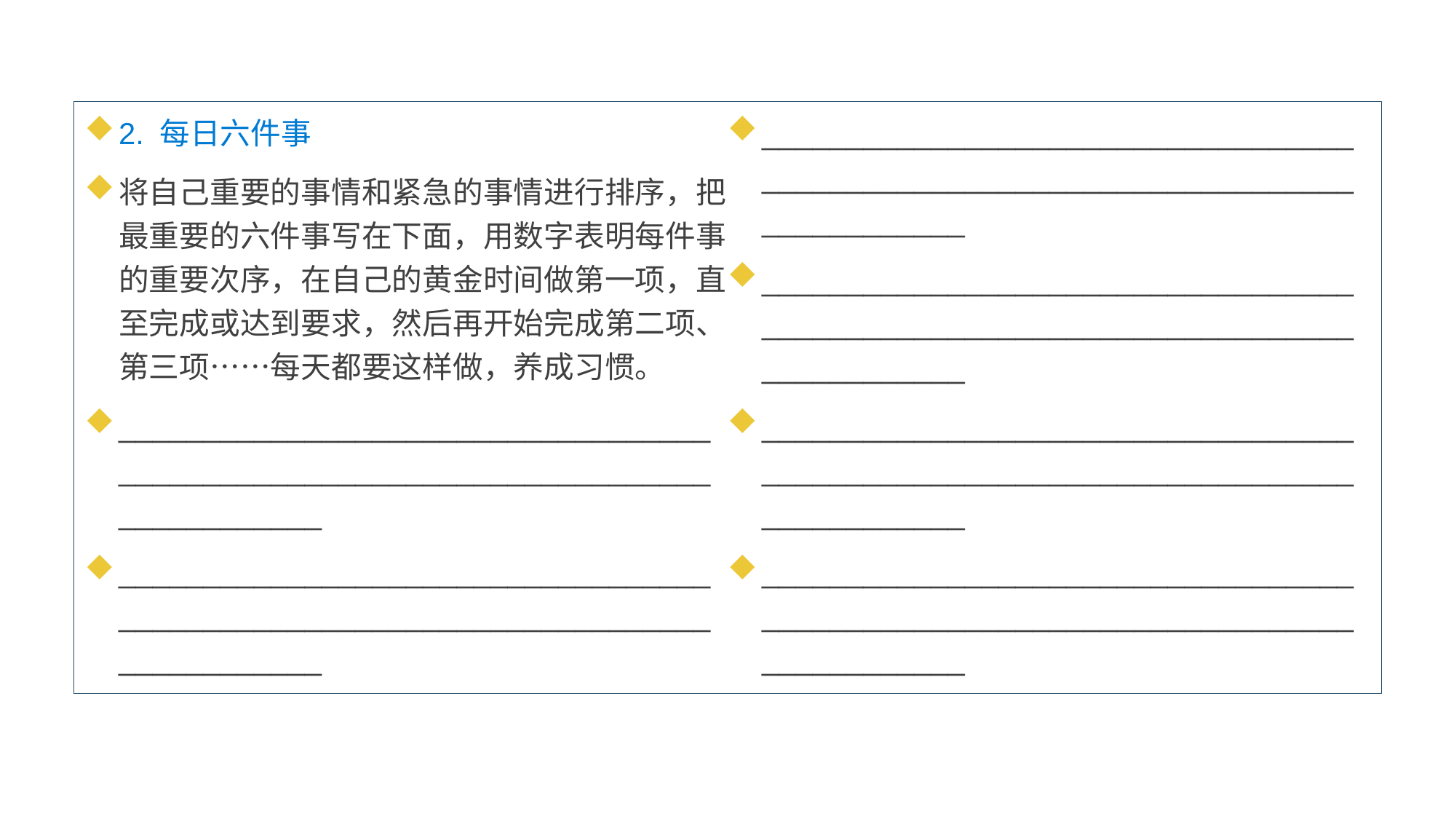

2. 每日六件事
将自己重要的事情和紧急的事情进行排序，把最重要的六件事写在下面，用数字表明每件事的重要次序，在自己的黄金时间做第一项，直至完成或达到要求，然后再开始完成第二项、第三项……每天都要这样做，养成习惯。
__________________________________________________________________________________
__________________________________________________________________________________
__________________________________________________________________________________
__________________________________________________________________________________
__________________________________________________________________________________
__________________________________________________________________________________